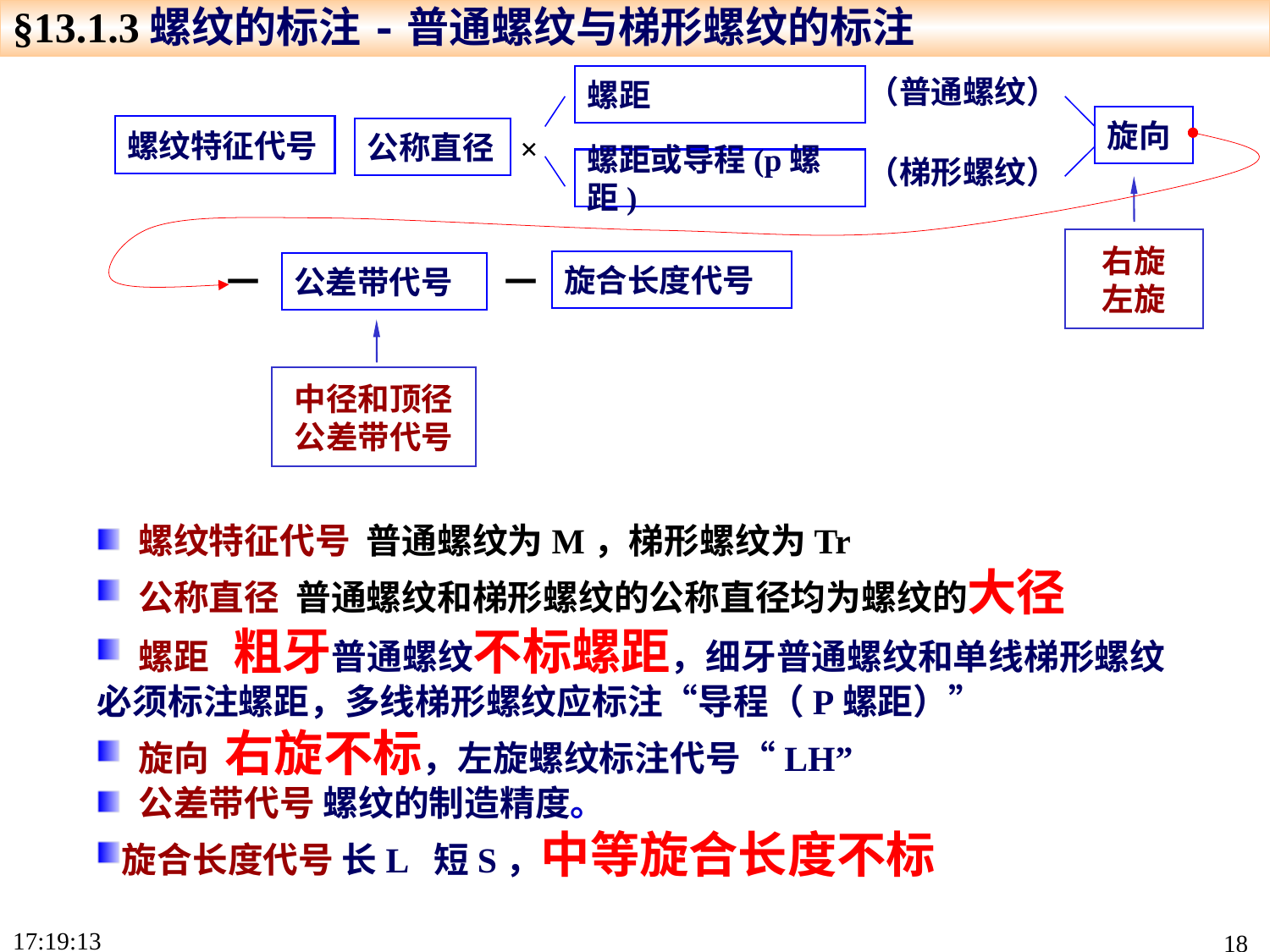

§13.1.3螺纹的标注-普通螺纹与梯形螺纹的标注
螺距
（普通螺纹）

旋向

螺纹特征代号
×
公称直径

螺距或导程(p螺距)
（梯形螺纹）

右旋
左旋
－
－
旋合长度代号
公差带代号

中径和顶径
公差带代号
 螺纹特征代号  普通螺纹为M，梯形螺纹为Tr
 公称直径  普通螺纹和梯形螺纹的公称直径均为螺纹的大径
 螺距   粗牙普通螺纹不标螺距，细牙普通螺纹和单线梯形螺纹 必须标注螺距，多线梯形螺纹应标注“导程（P螺距）”
 旋向  右旋不标，左旋螺纹标注代号“LH”
 公差带代号 螺纹的制造精度。
旋合长度代号 长L  短S，中等旋合长度不标
17:19:13
18